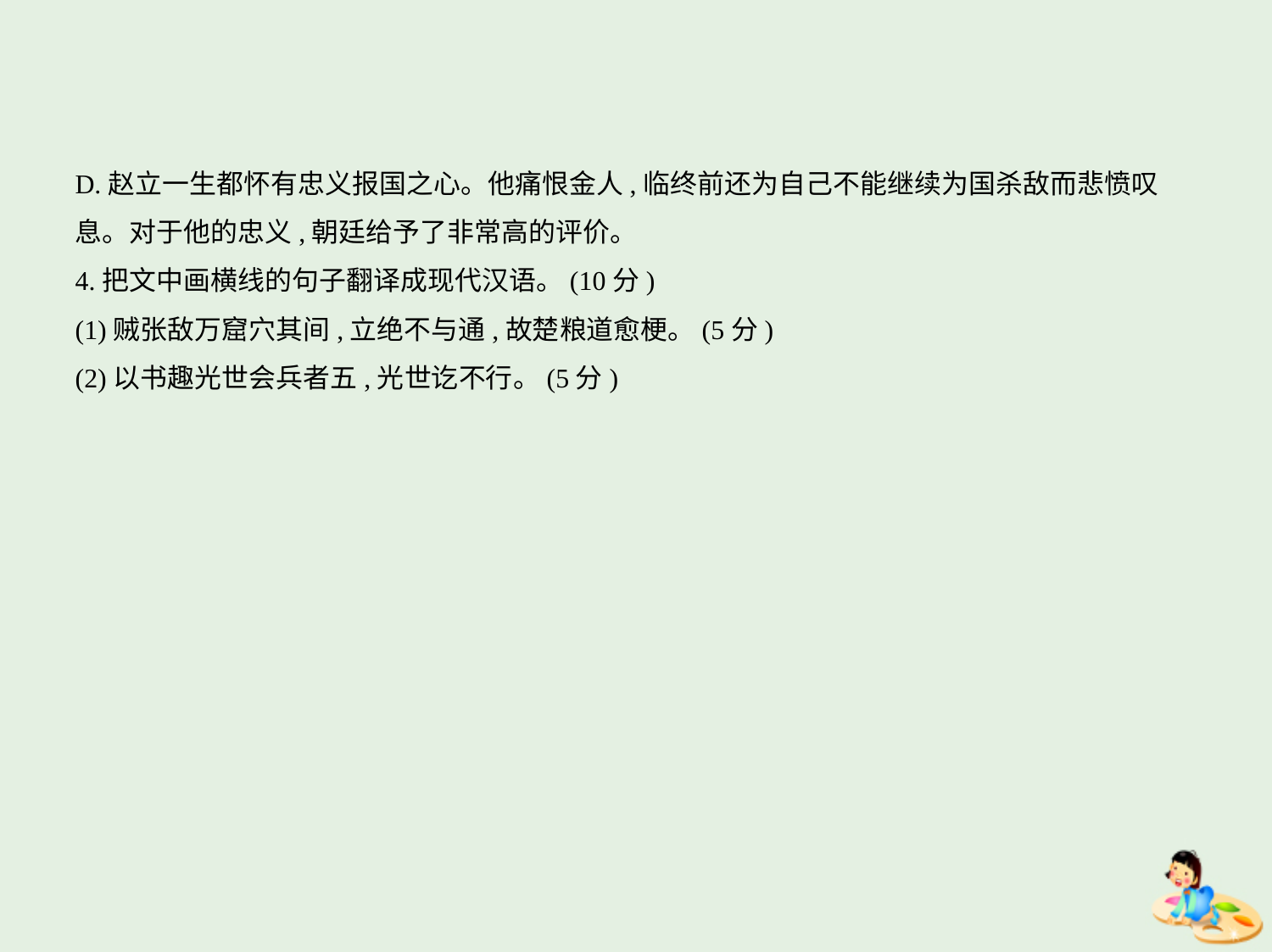

D.赵立一生都怀有忠义报国之心。他痛恨金人,临终前还为自己不能继续为国杀敌而悲愤叹
息。对于他的忠义,朝廷给予了非常高的评价。
4.把文中画横线的句子翻译成现代汉语。(10分)
(1)贼张敌万窟穴其间,立绝不与通,故楚粮道愈梗。(5分)
(2)以书趣光世会兵者五,光世讫不行。(5分)